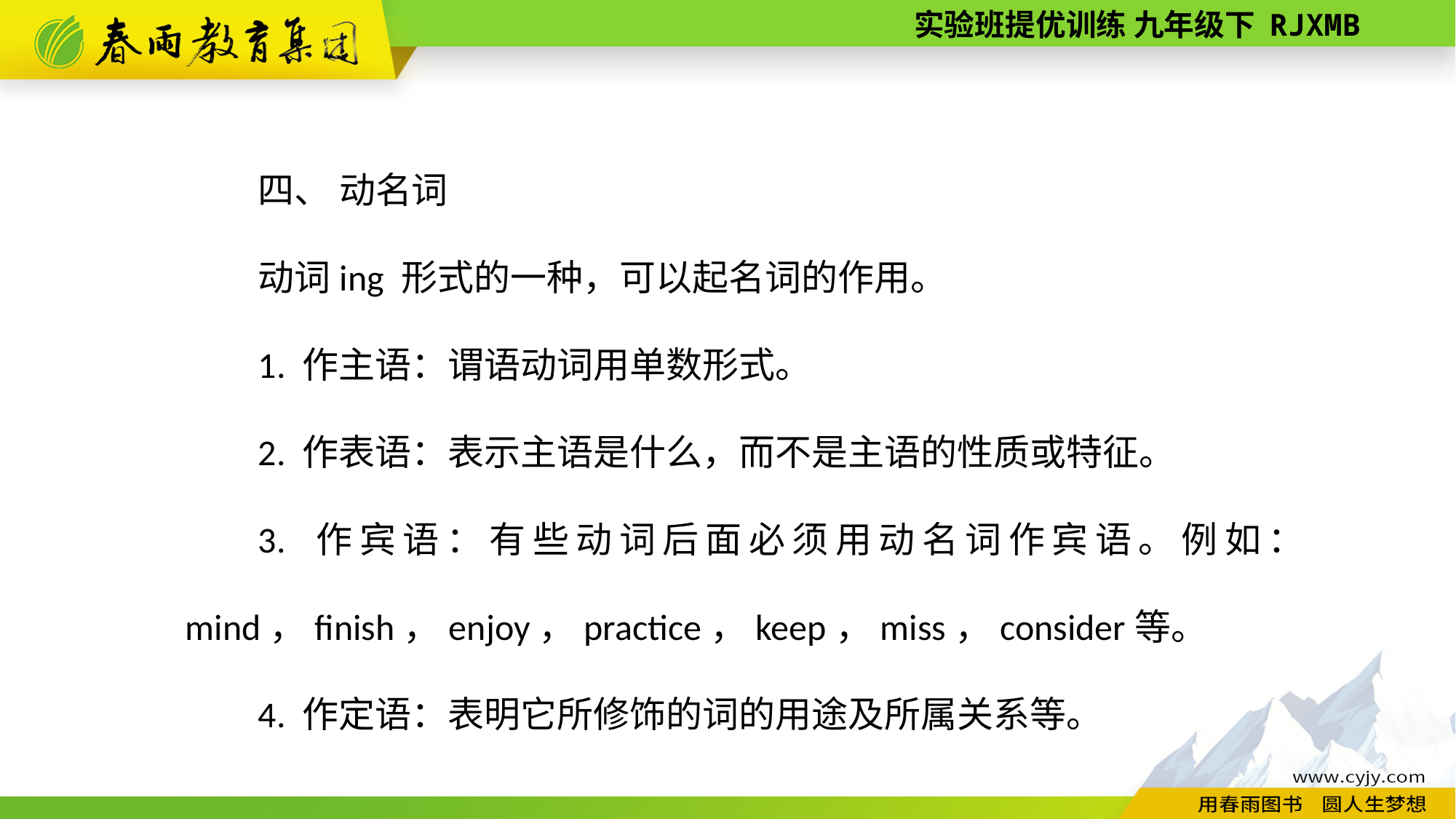

四、 动名词
动词­ing 形式的一种，可以起名词的作用。
1. 作主语：谓语动词用单数形式。
2. 作表语：表示主语是什么，而不是主语的性质或特征。
3. 作宾语：有些动词后面必须用动名词作宾语。例如：mind，finish，enjoy，practice，keep，miss，consider等。
4. 作定语：表明它所修饰的词的用途及所属关系等。